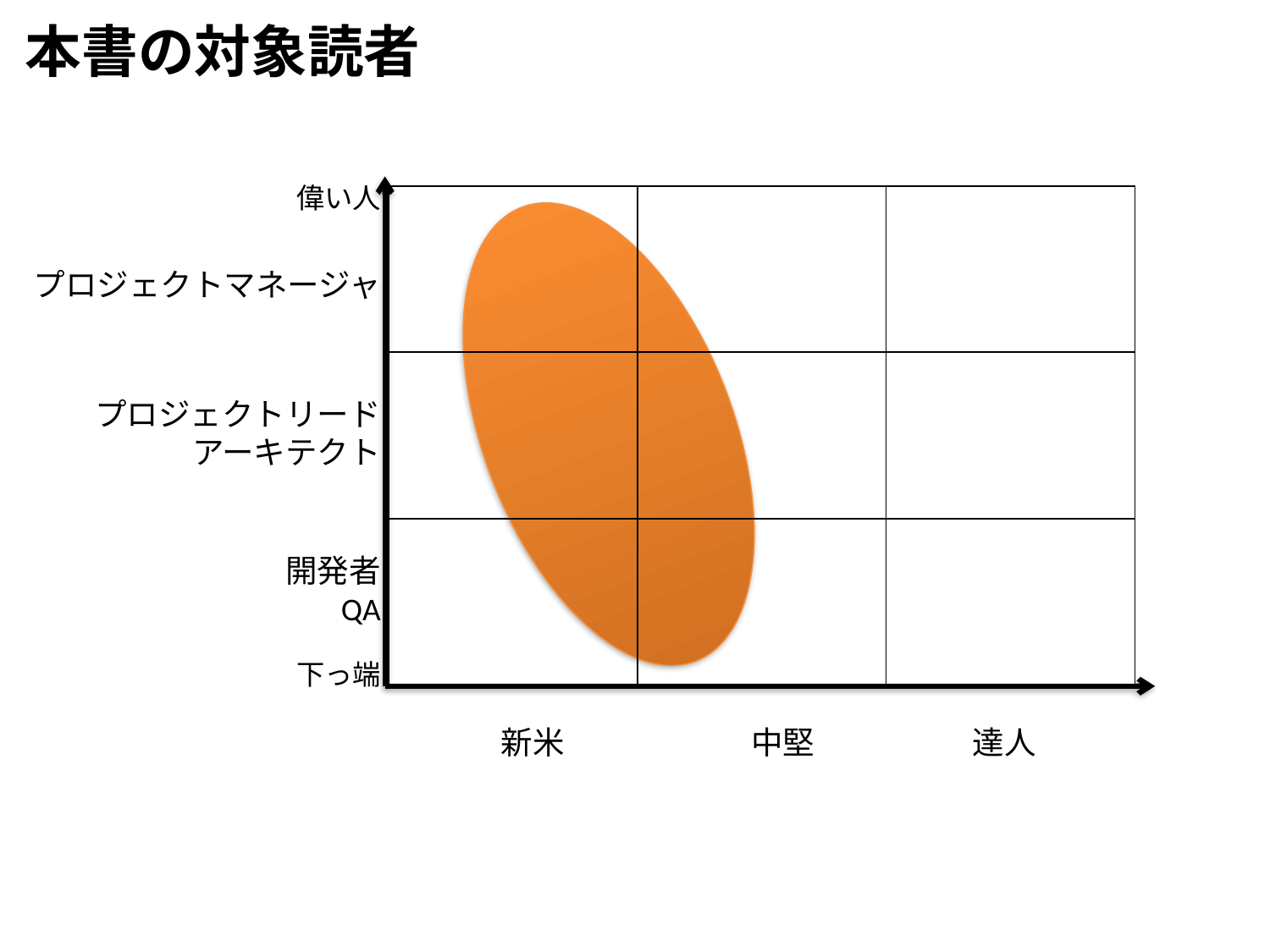

本書の対象読者

偉い人

プロジェクトマネージャ

プロジェクトリード
アーキテクト

開発者
QA

下っ端
|  |  |  |
| --- | --- | --- |
|  |  |  |
|  |  |  |

     新米                          中堅                      達人